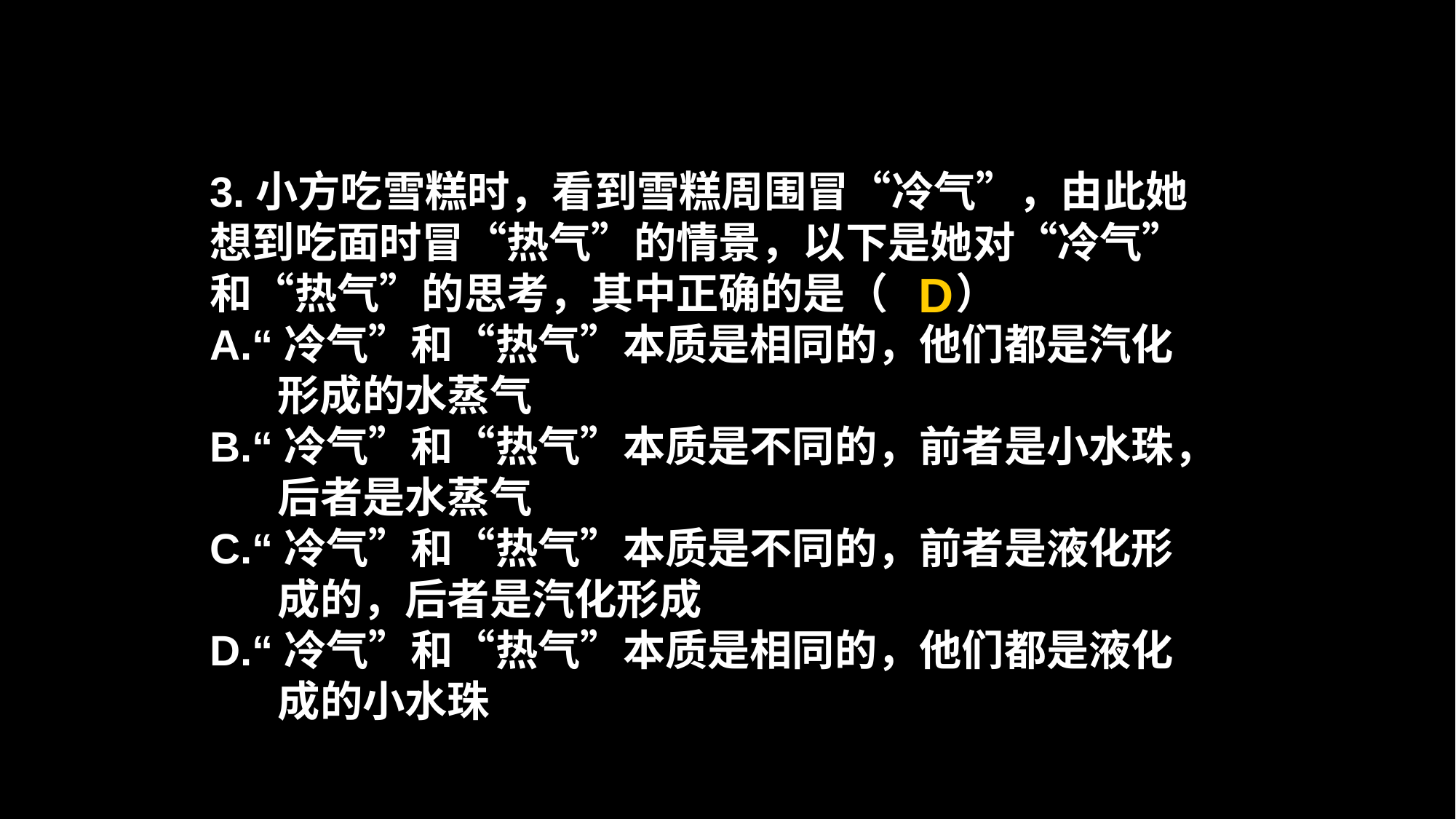

3.小方吃雪糕时，看到雪糕周围冒“冷气”，由此她
想到吃面时冒“热气”的情景，以下是她对“冷气”
和“热气”的思考，其中正确的是（       ）
A.“冷气”和“热气”本质是相同的，他们都是汽化
      形成的水蒸气
B.“冷气”和“热气”本质是不同的，前者是小水珠，
      后者是水蒸气
C.“冷气”和“热气”本质是不同的，前者是液化形
      成的，后者是汽化形成
D.“冷气”和“热气”本质是相同的，他们都是液化
      成的小水珠
D